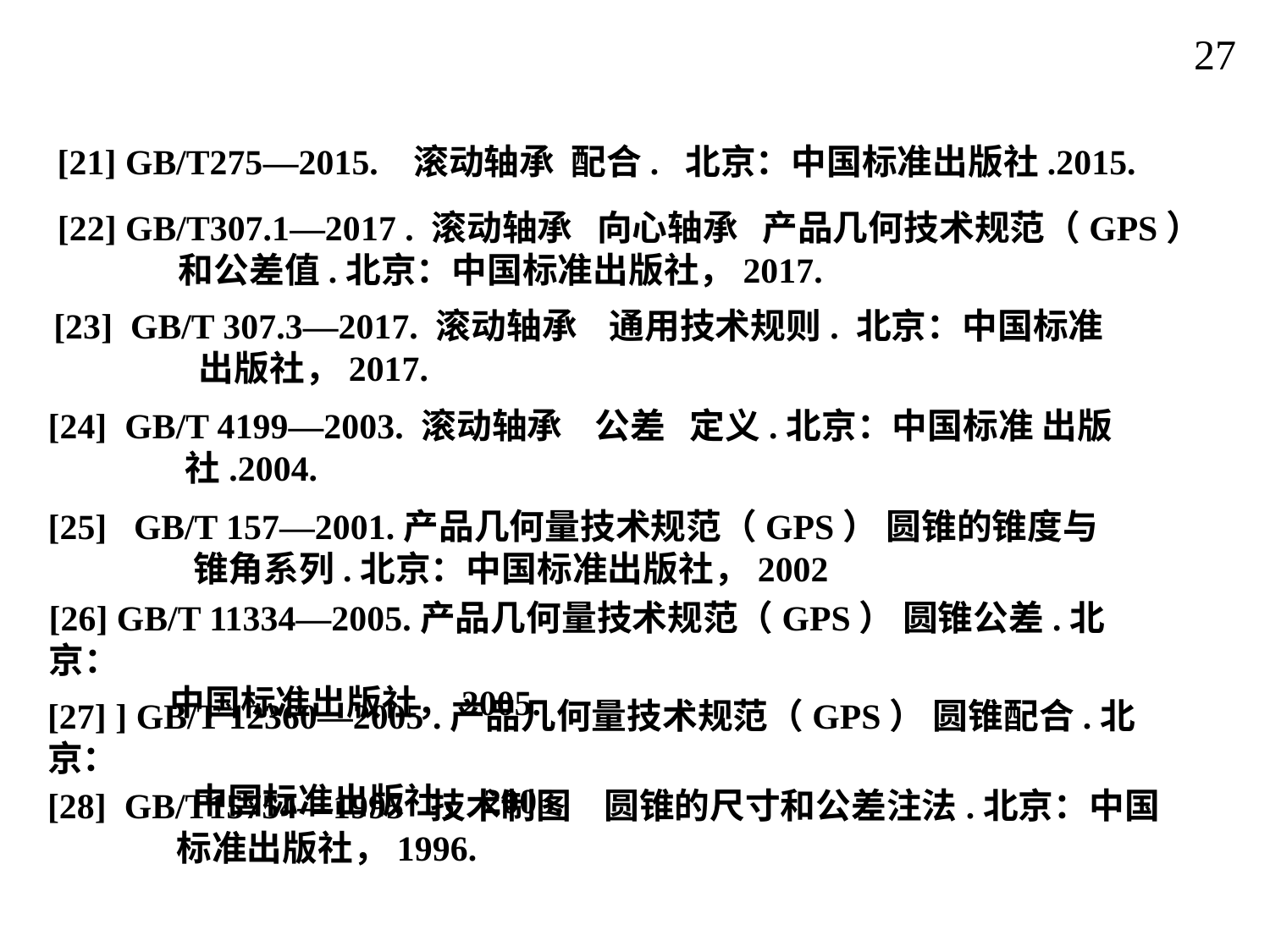

27
[21] GB/T275—2015.   滚动轴承  配合.  北京：中国标准出版社.2015.
[22] GB/T307.1—2017 . 滚动轴承   向心轴承   产品几何技术规范（GPS）
              和公差值.北京：中国标准出版社，2017.
[23]  GB/T 307.3—2017. 滚动轴承    通用技术规则. 北京：中国标准
                 出版社，2017.
[24]  GB/T 4199—2003. 滚动轴承    公差   定义.北京：中国标准 出版
                社.2004.
[25]   GB/T 157—2001.产品几何量技术规范（GPS） 圆锥的锥度与
                 锥角系列.北京：中国标准出版社，2002
[26] GB/T 11334—2005.产品几何量技术规范（GPS） 圆锥公差.北京：
              中国标准出版社，2005.
[27] ] GB/T 12360—2005 .产品几何量技术规范（GPS） 圆锥配合.北京：
                 中国标准出版社，2005.
[28]  GB/T15754—1995  技术制图    圆锥的尺寸和公差注法.北京：中国
               标准出版社，1996.